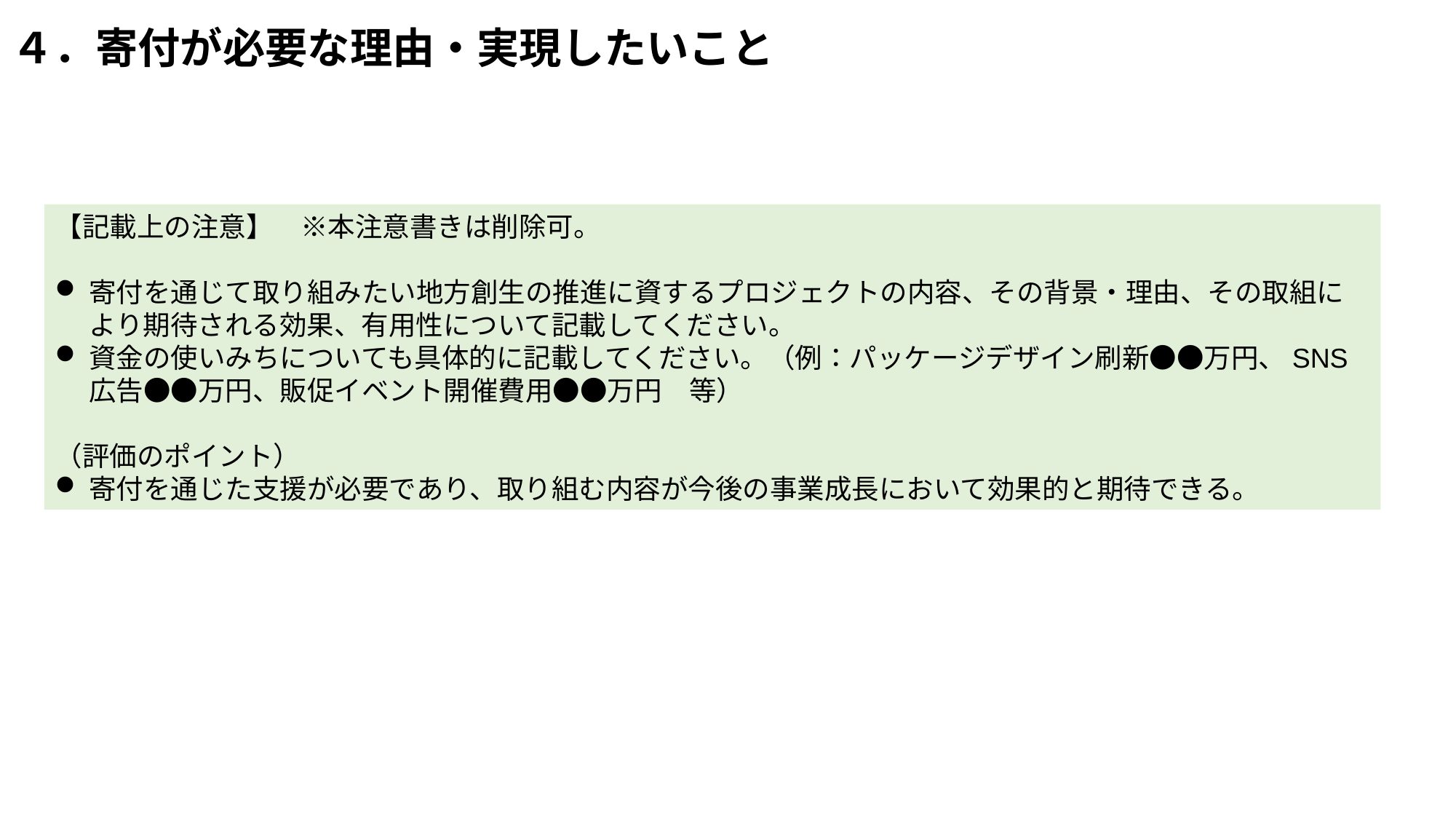

# ４．寄付が必要な理由・実現したいこと
【記載上の注意】　※本注意書きは削除可。

寄付を通じて取り組みたい地方創生の推進に資するプロジェクトの内容、その背景・理由、その取組により期待される効果、有用性について記載してください。
資金の使いみちについても具体的に記載してください。（例：パッケージデザイン刷新●●万円、SNS広告●●万円、販促イベント開催費用●●万円　等）

（評価のポイント）
寄付を通じた支援が必要であり、取り組む内容が今後の事業成長において効果的と期待できる。